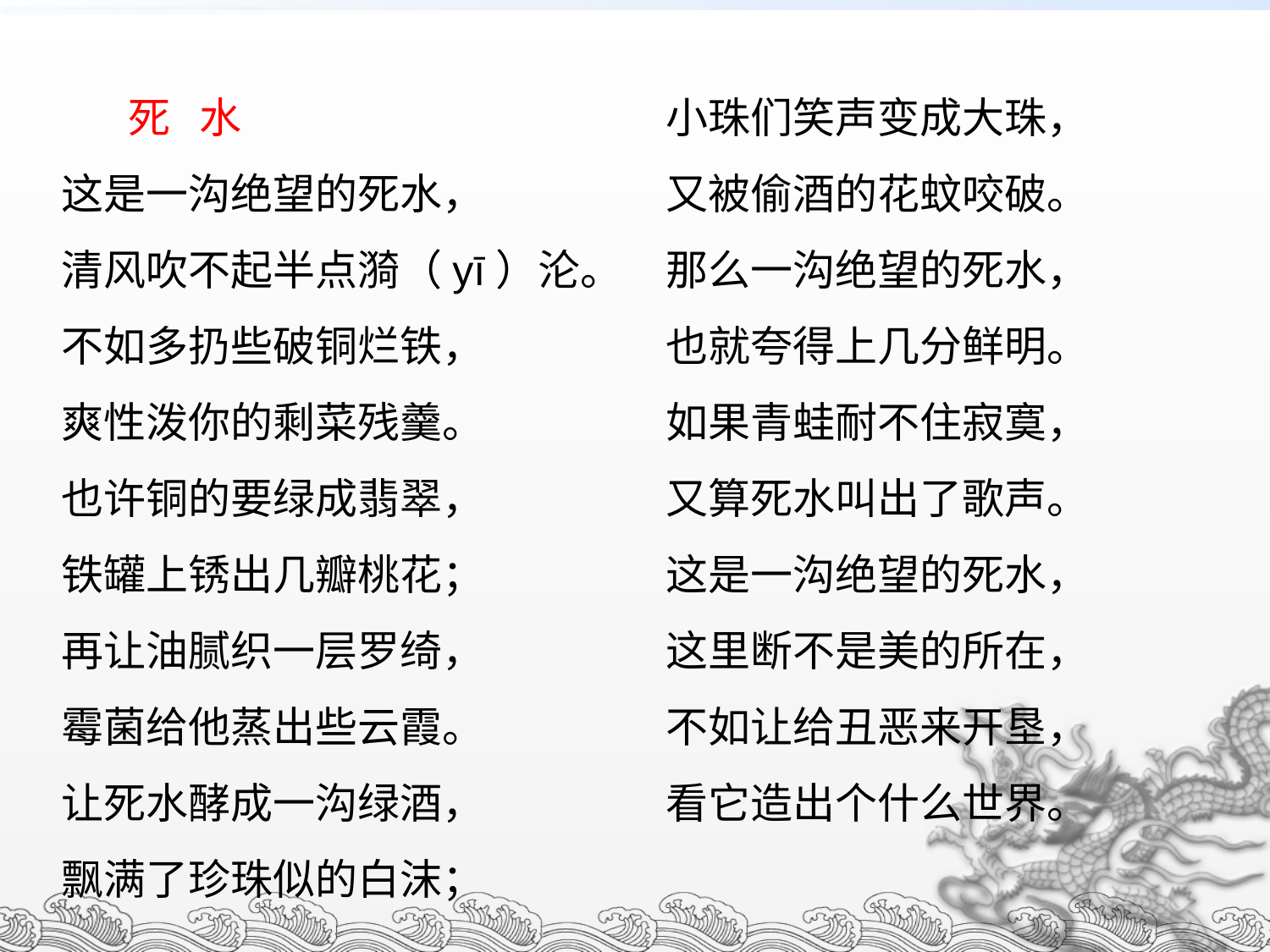

死   水
这是一沟绝望的死水，
清风吹不起半点漪（yī）沦。
不如多扔些破铜烂铁，
爽性泼你的剩菜残羹。
也许铜的要绿成翡翠，
铁罐上锈出几瓣桃花；
再让油腻织一层罗绮，
霉菌给他蒸出些云霞。
让死水酵成一沟绿酒，
飘满了珍珠似的白沫；

小珠们笑声变成大珠，
又被偷酒的花蚊咬破。
那么一沟绝望的死水，
也就夸得上几分鲜明。
如果青蛙耐不住寂寞，
又算死水叫出了歌声。
这是一沟绝望的死水，
这里断不是美的所在，
不如让给丑恶来开垦，
看它造出个什么世界。